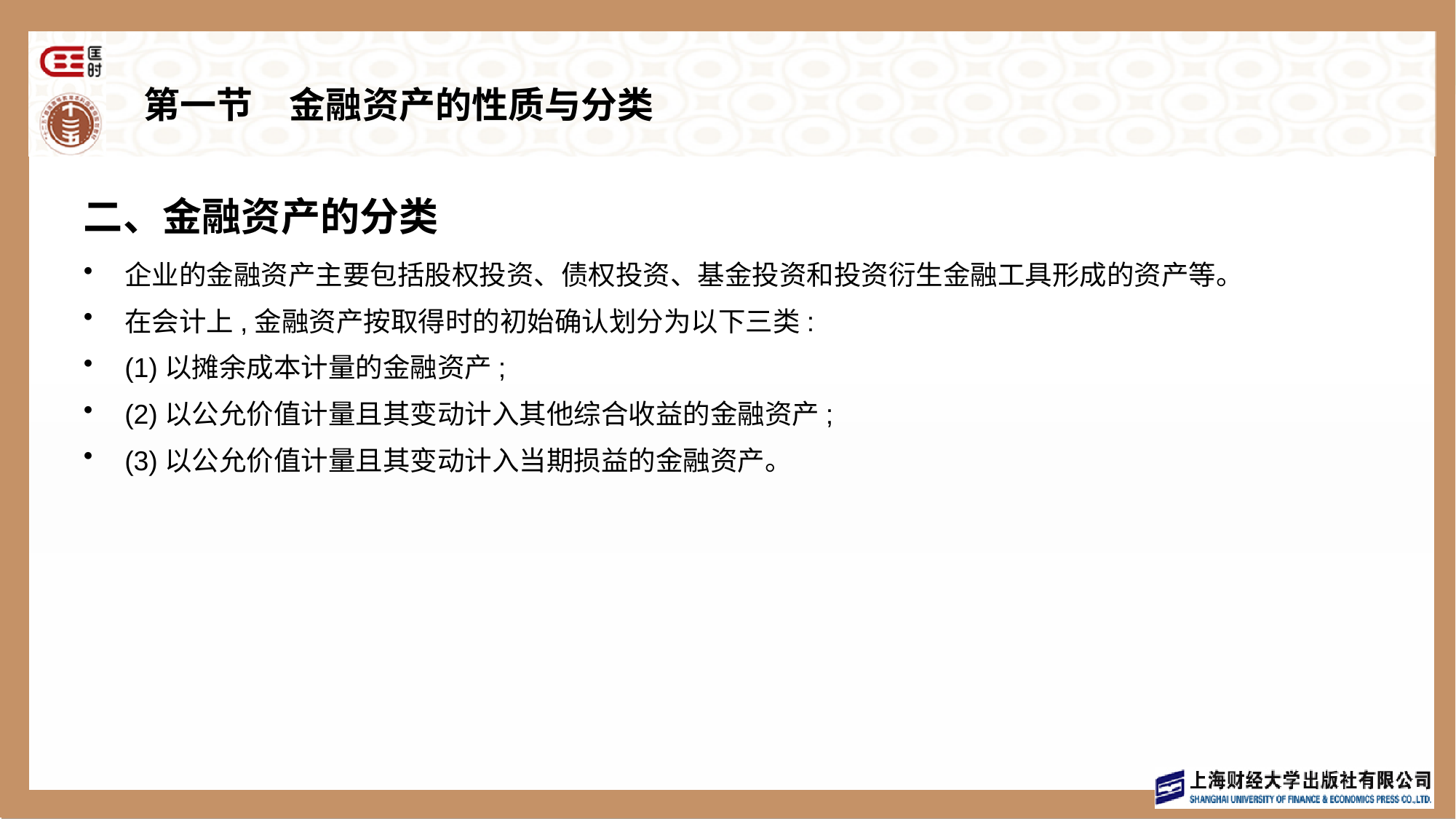

# 第一节　金融资产的性质与分类
二、金融资产的分类
企业的金融资产主要包括股权投资、债权投资、基金投资和投资衍生金融工具形成的资产等。
在会计上,金融资产按取得时的初始确认划分为以下三类:
(1)以摊余成本计量的金融资产;
(2)以公允价值计量且其变动计入其他综合收益的金融资产;
(3)以公允价值计量且其变动计入当期损益的金融资产。